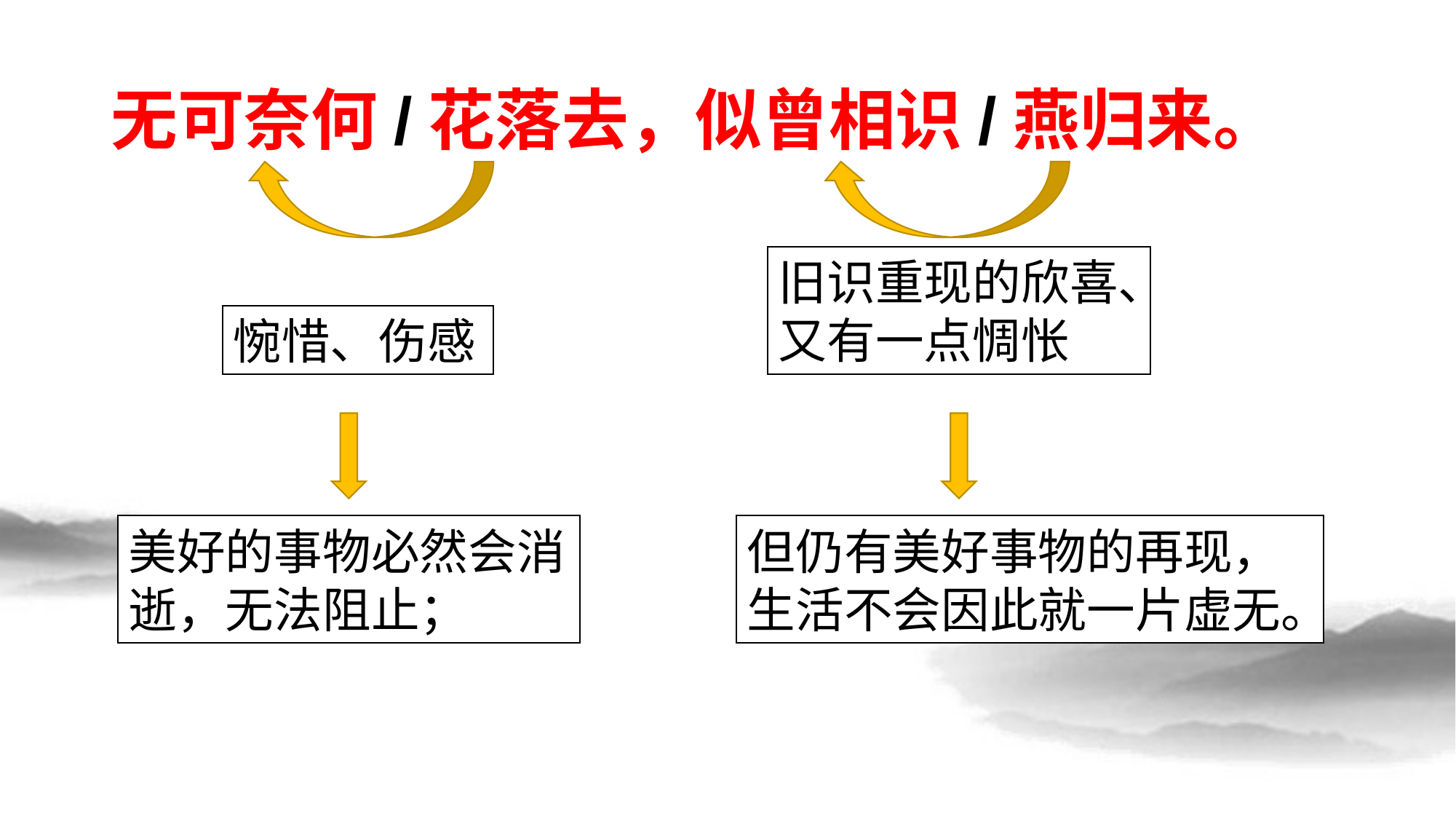

# 无可奈何/花落去，似曾相识/燕归来。

旧识重现的欣喜、又有一点惆怅
惋惜、伤感

美好的事物必然会消逝，无法阻止；
但仍有美好事物的再现，生活不会因此就一片虚无。